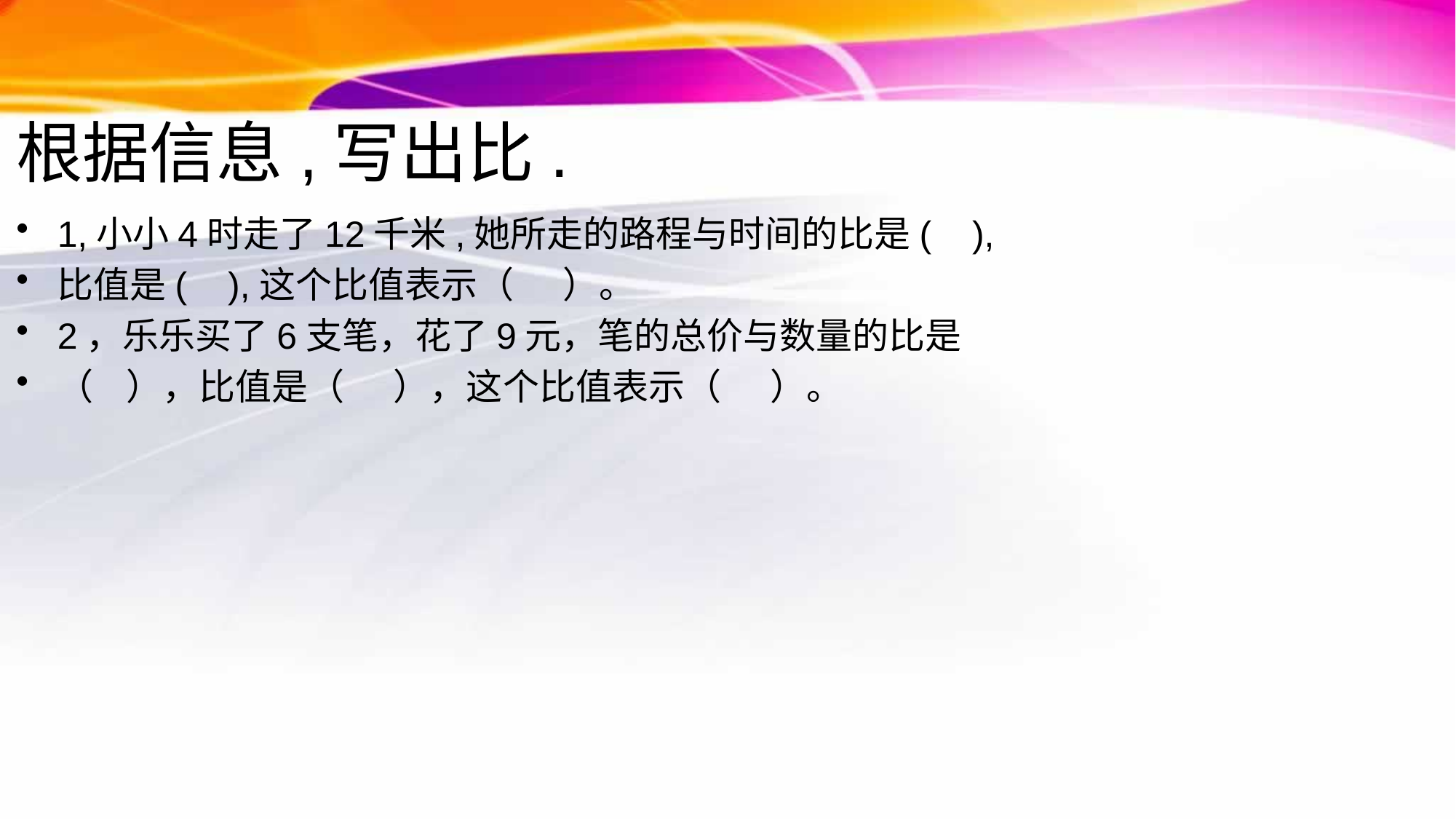

# 根据信息,写出比.
1,小小4时走了12千米,她所走的路程与时间的比是(    ),
比值是(    ),这个比值表示（      ）。
2，乐乐买了6支笔，花了9元，笔的总价与数量的比是
（    ），比值是（      ），这个比值表示（      ）。